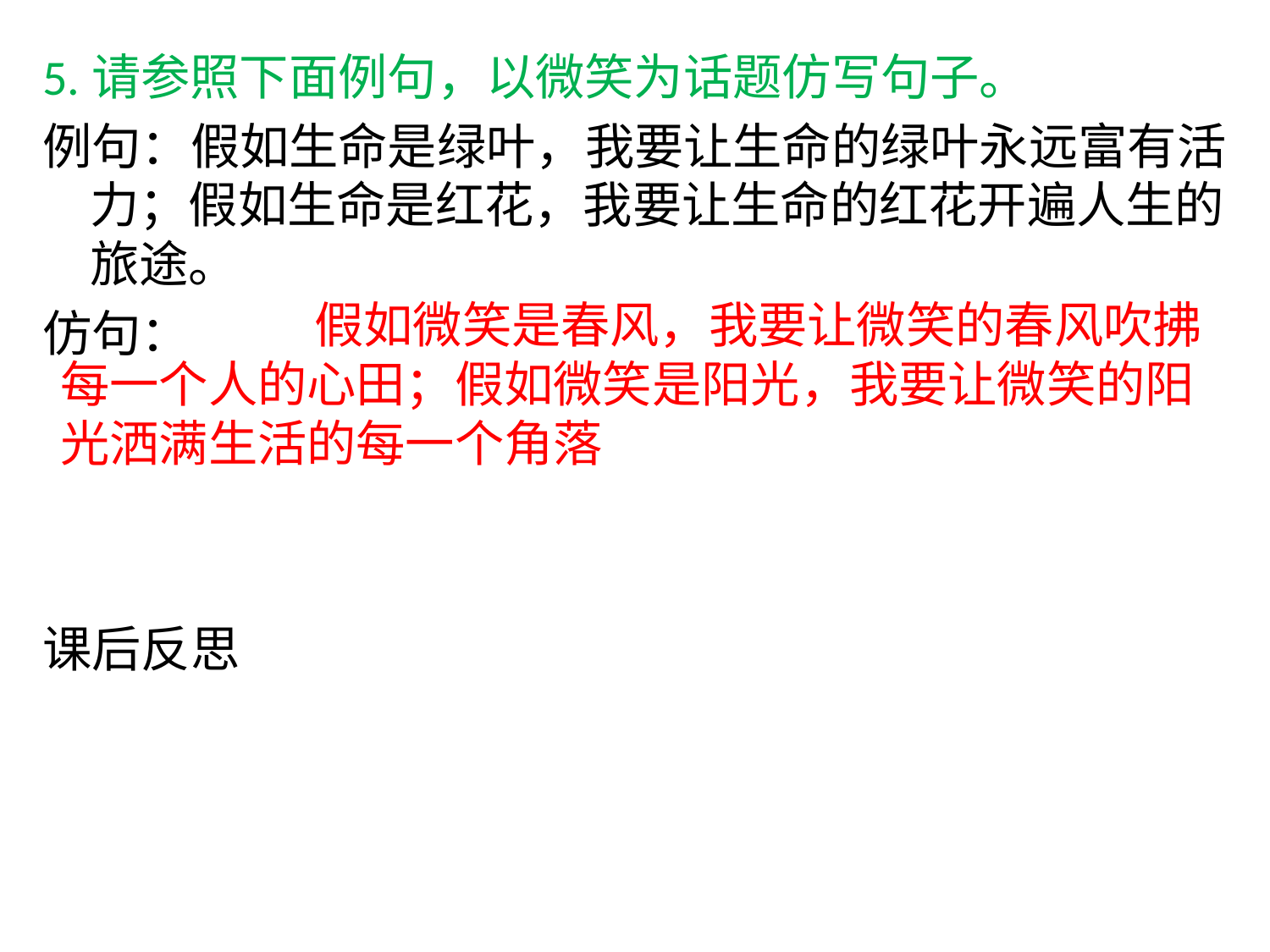

5.请参照下面例句，以微笑为话题仿写句子。
例句：假如生命是绿叶，我要让生命的绿叶永远富有活力；假如生命是红花，我要让生命的红花开遍人生的旅途。
仿句：

课后反思
			假如微笑是春风，我要让微笑的春风吹拂每一个人的心田；假如微笑是阳光，我要让微笑的阳光洒满生活的每一个角落